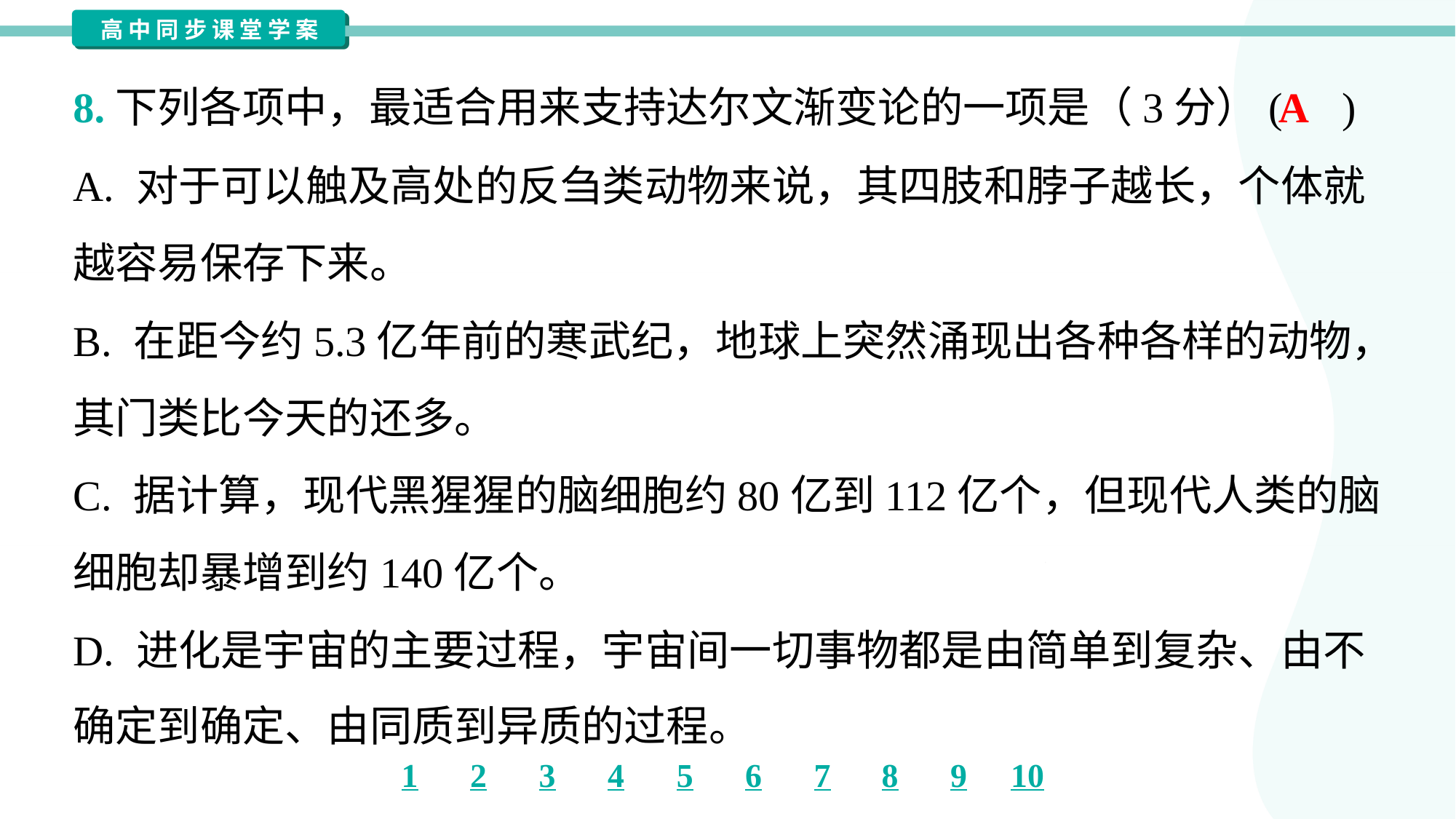

A
8.下列各项中，最适合用来支持达尔文渐变论的一项是（3分）(     )
A. 对于可以触及高处的反刍类动物来说，其四肢和脖子越长，个体就
越容易保存下来。
B. 在距今约5.3亿年前的寒武纪，地球上突然涌现出各种各样的动物，
其门类比今天的还多。
C. 据计算，现代黑猩猩的脑细胞约80亿到112亿个，但现代人类的脑
细胞却暴增到约140亿个。
D. 进化是宇宙的主要过程，宇宙间一切事物都是由简单到复杂、由不
确定到确定、由同质到异质的过程。